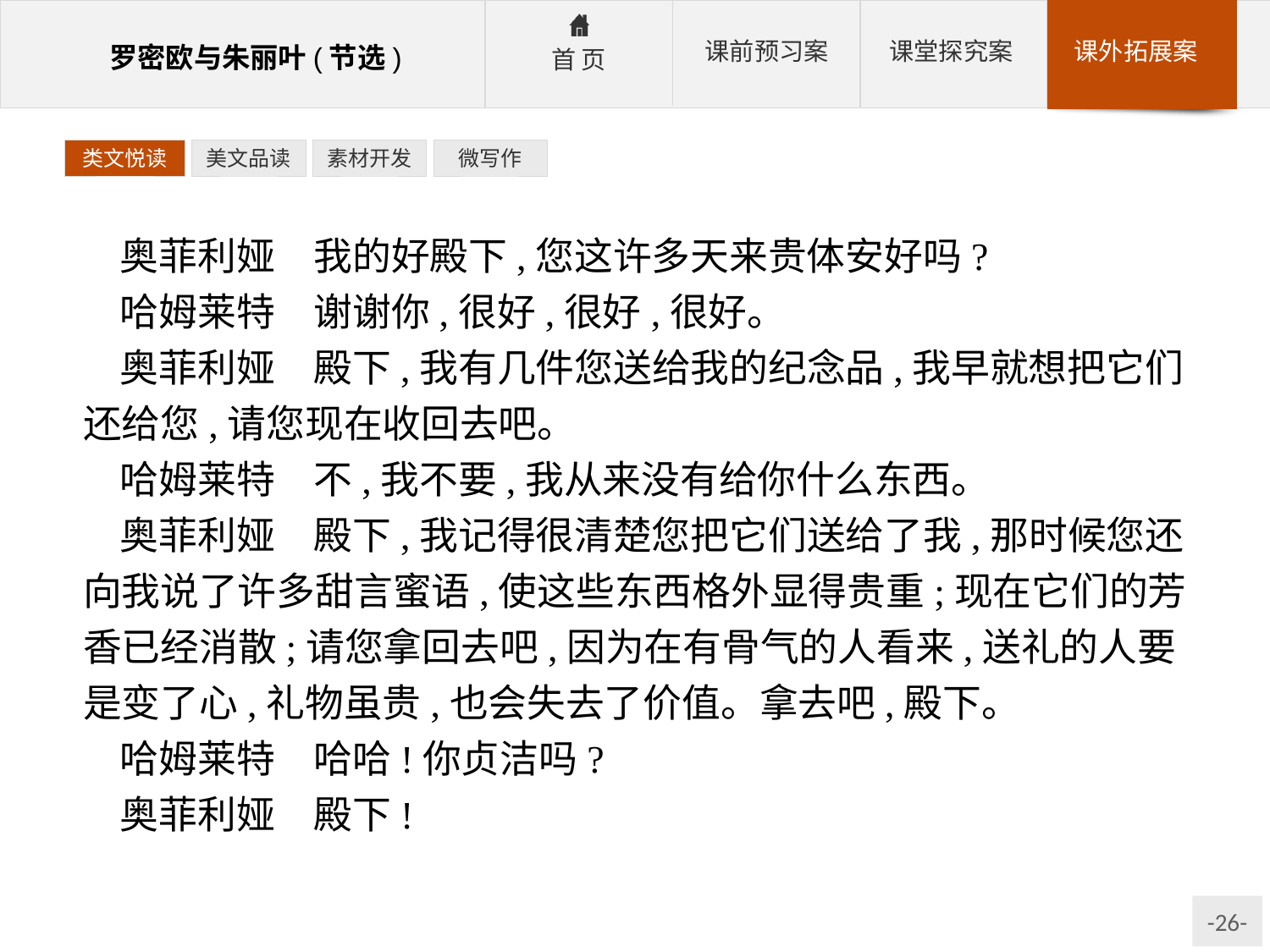

类文悦读
美文品读
素材开发
微写作
奥菲利娅　我的好殿下,您这许多天来贵体安好吗?
哈姆莱特　谢谢你,很好,很好,很好。
奥菲利娅　殿下,我有几件您送给我的纪念品,我早就想把它们还给您,请您现在收回去吧。
哈姆莱特　不,我不要,我从来没有给你什么东西。
奥菲利娅　殿下,我记得很清楚您把它们送给了我,那时候您还向我说了许多甜言蜜语,使这些东西格外显得贵重;现在它们的芳香已经消散;请您拿回去吧,因为在有骨气的人看来,送礼的人要是变了心,礼物虽贵,也会失去了价值。拿去吧,殿下。
哈姆莱特　哈哈!你贞洁吗?
奥菲利娅　殿下!